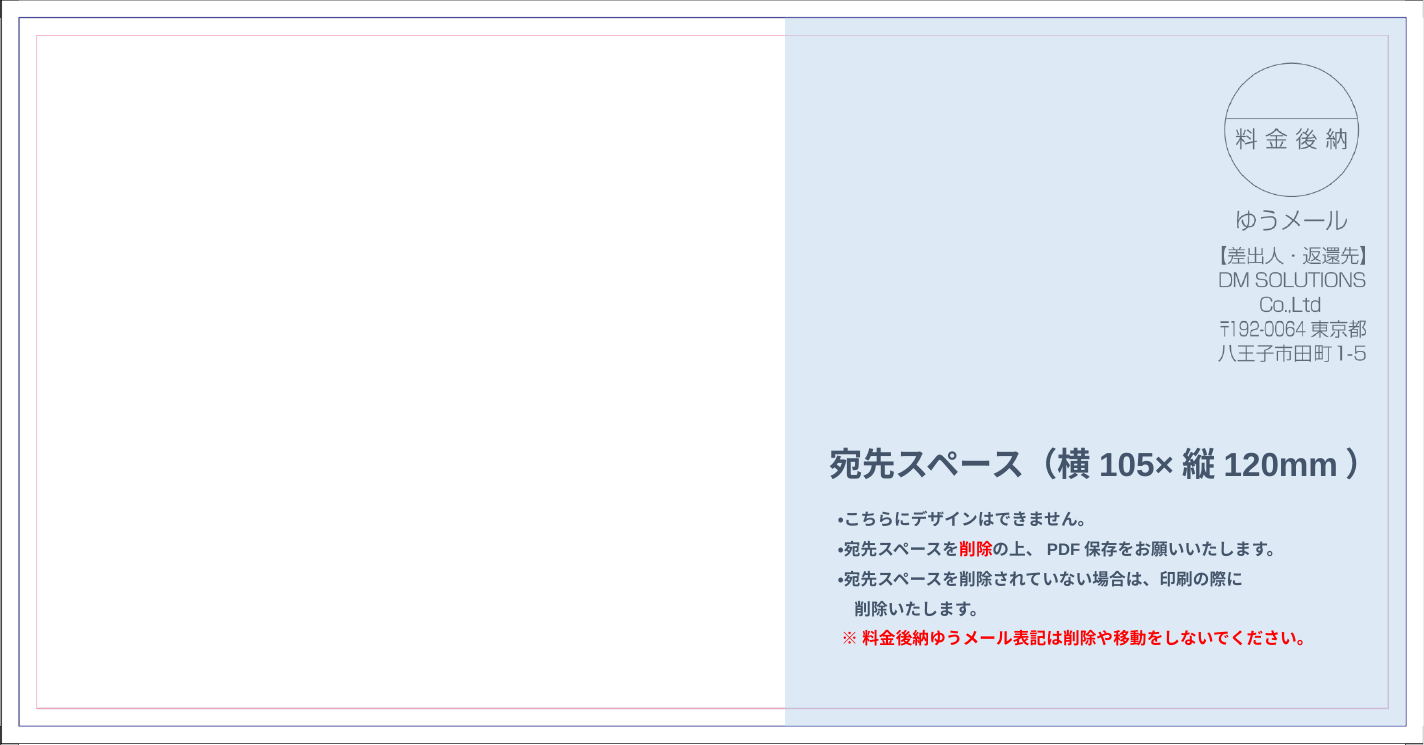

宛先スペース（横105×縦120mm）
・こちらにデザインはできません。
・宛先スペースを削除の上、PDF保存をお願いいたします。
・宛先スペースを削除されていない場合は、印刷の際に
　削除いたします。
※料金後納ゆうメール表記は削除や移動をしないでください。